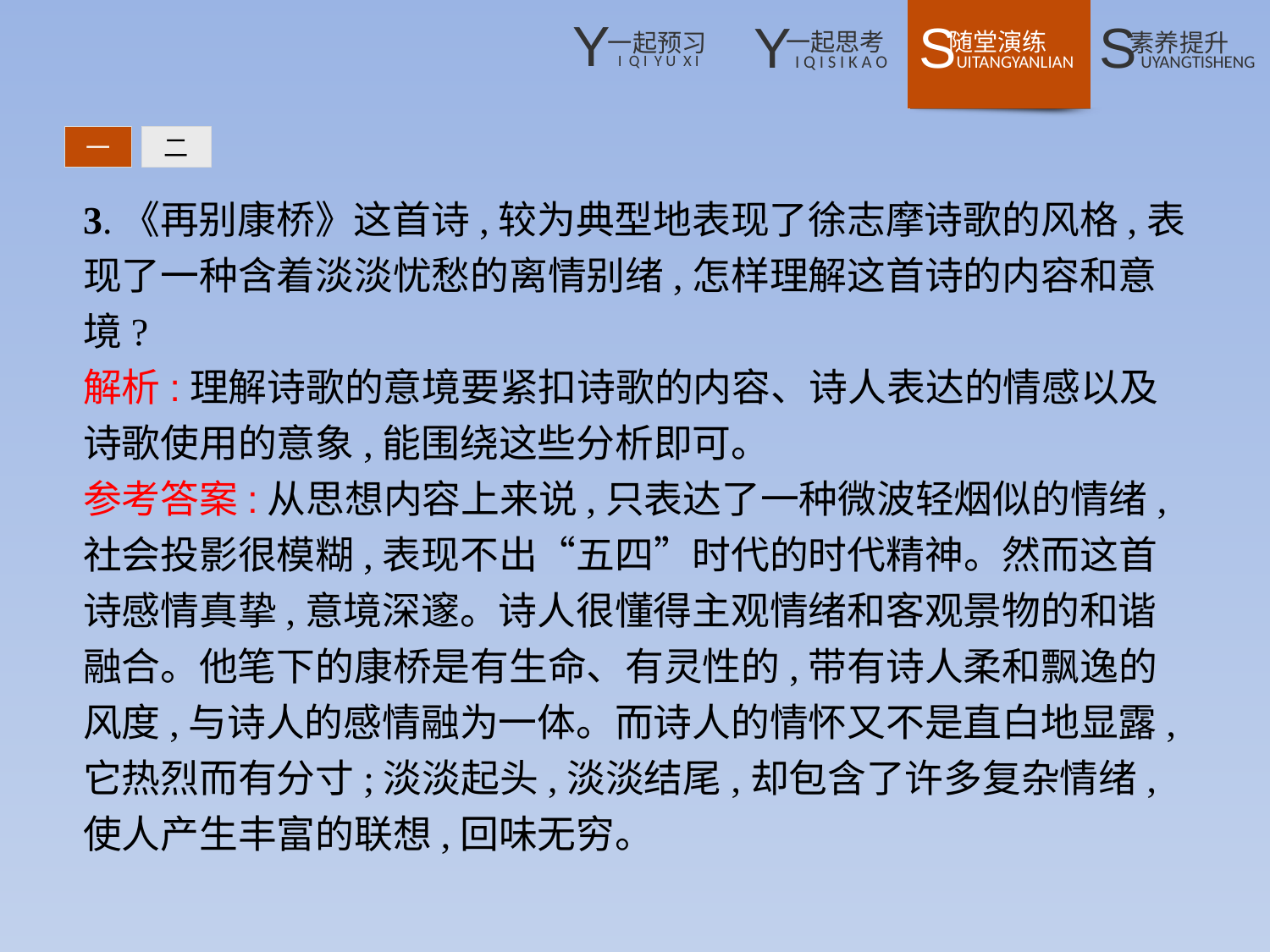

一
二
3.《再别康桥》这首诗,较为典型地表现了徐志摩诗歌的风格,表现了一种含着淡淡忧愁的离情别绪,怎样理解这首诗的内容和意境?
解析:理解诗歌的意境要紧扣诗歌的内容、诗人表达的情感以及诗歌使用的意象,能围绕这些分析即可。
参考答案:从思想内容上来说,只表达了一种微波轻烟似的情绪,社会投影很模糊,表现不出“五四”时代的时代精神。然而这首诗感情真挚,意境深邃。诗人很懂得主观情绪和客观景物的和谐融合。他笔下的康桥是有生命、有灵性的,带有诗人柔和飘逸的风度,与诗人的感情融为一体。而诗人的情怀又不是直白地显露,它热烈而有分寸;淡淡起头,淡淡结尾,却包含了许多复杂情绪,使人产生丰富的联想,回味无穷。